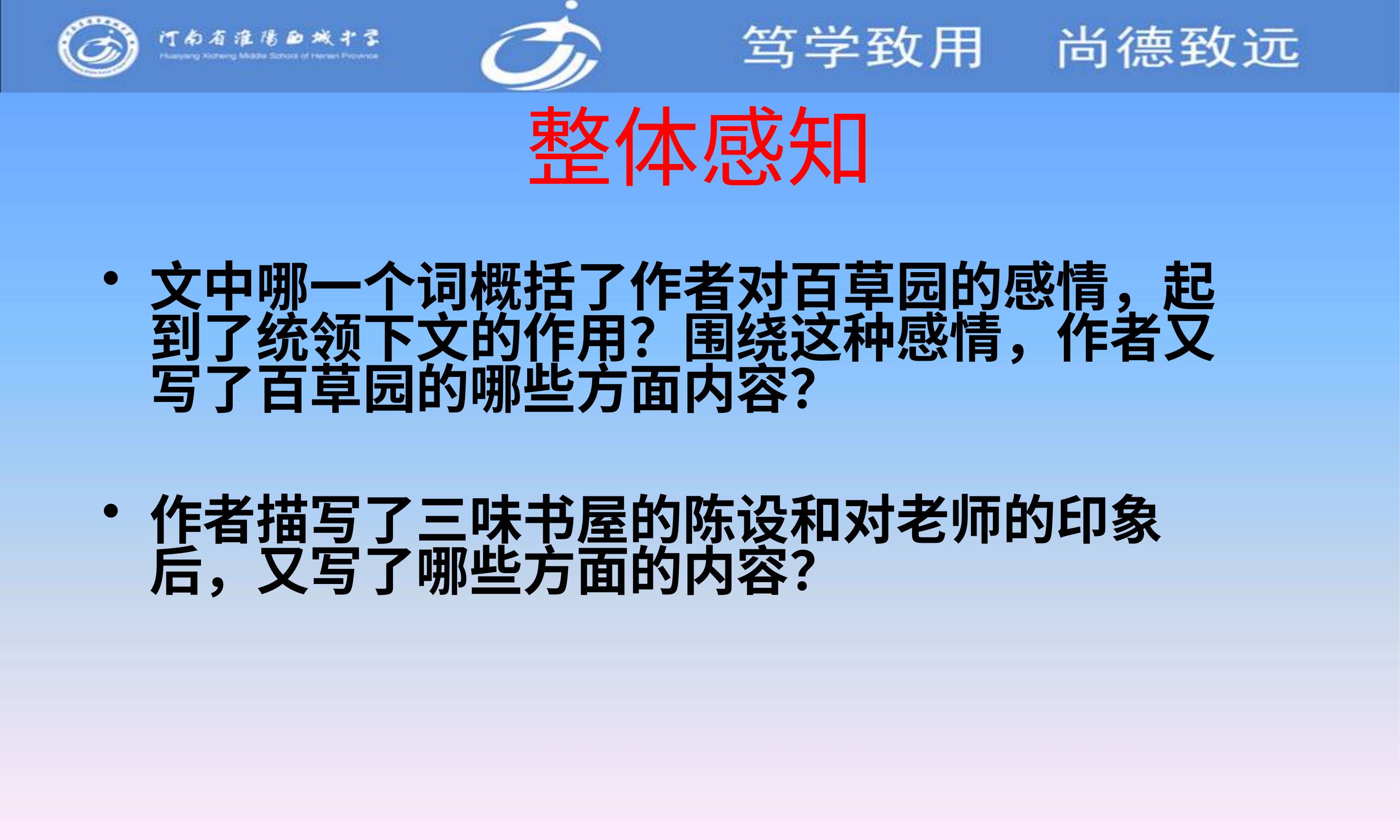

# 整体感知

文中哪一个词概括了作者对百草园的感情，起到了统领下文的作用？围绕这种感情，作者又写了百草园的哪些方面内容？

作者描写了三味书屋的陈设和对老师的印象后，又写了哪些方面的内容？